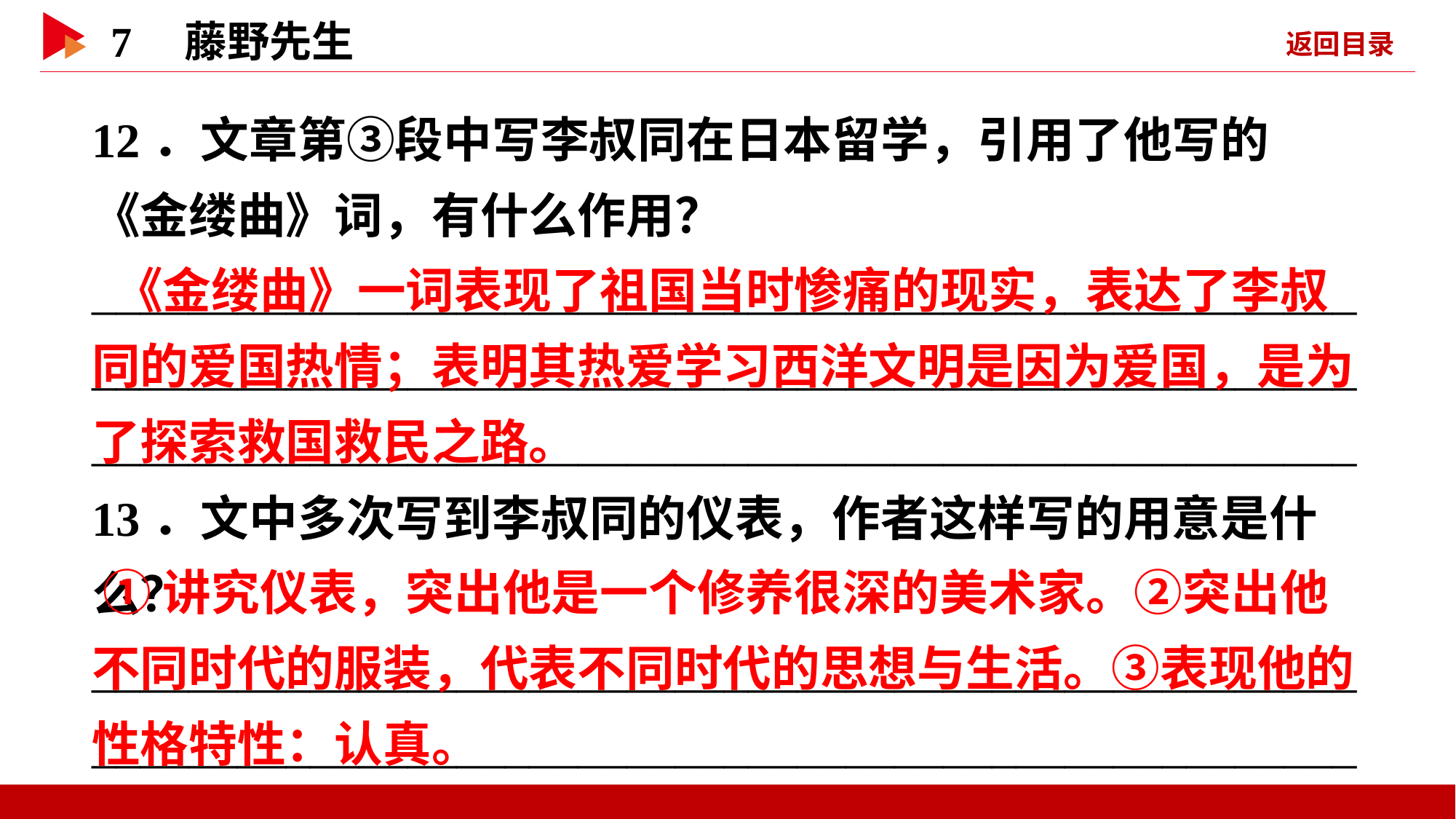

12．文章第③段中写李叔同在日本留学，引用了他写的《金缕曲》词，有什么作用？
____________________________________________________________________________________________________________________________________________________________
13．文中多次写到李叔同的仪表，作者这样写的用意是什么？
____________________________________________________________________________________________________________________________________________________________
 《金缕曲》一词表现了祖国当时惨痛的现实，表达了李叔同的爱国热情；表明其热爱学习西洋文明是因为爱国，是为了探索救国救民之路。
 ①讲究仪表，突出他是一个修养很深的美术家。②突出他不同时代的服装，代表不同时代的思想与生活。③表现他的性格特性：认真。